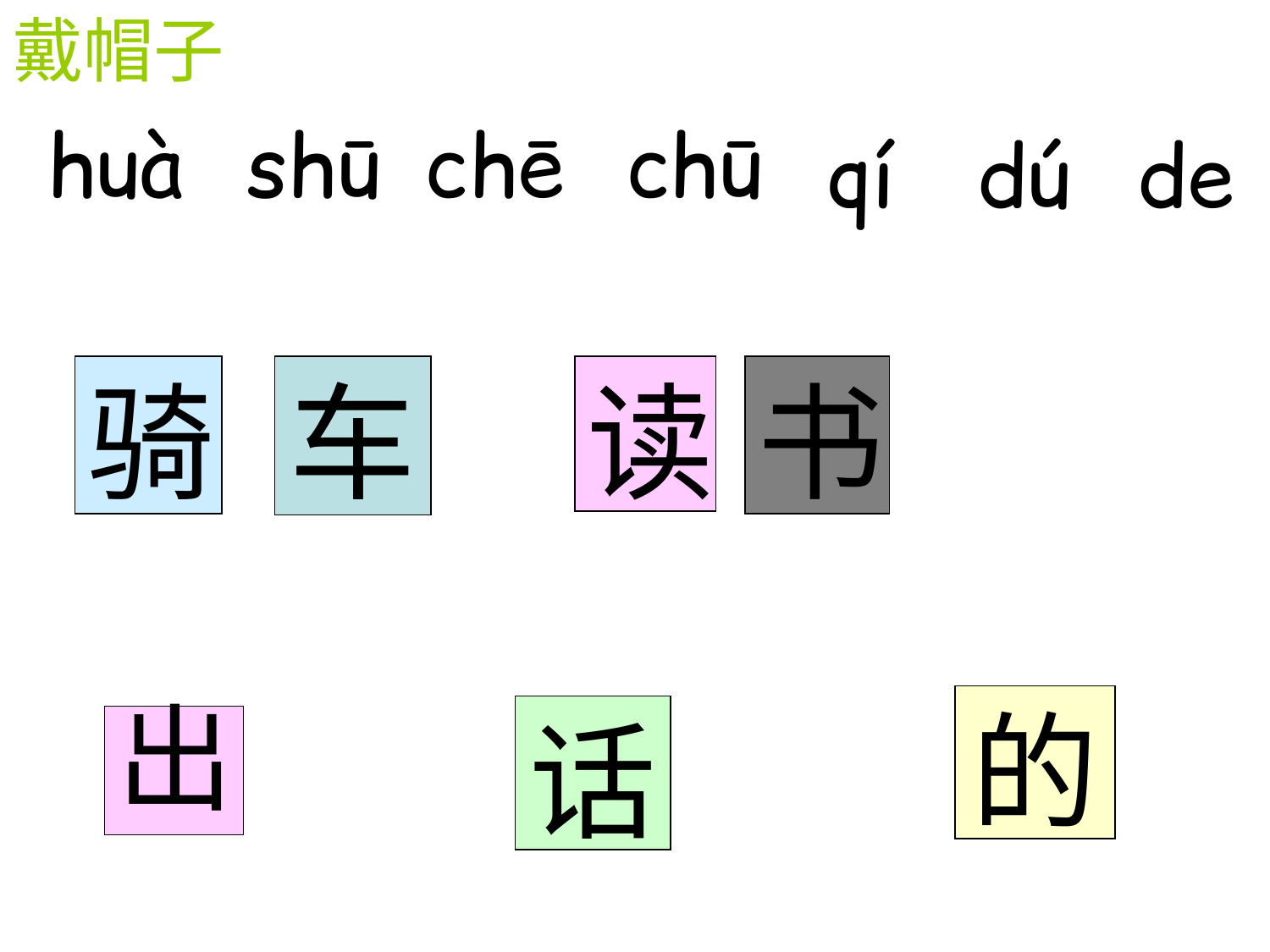

戴帽子
huà
shū
chē
chū
qí
dú
de
骑
车
读
书
的
话
出